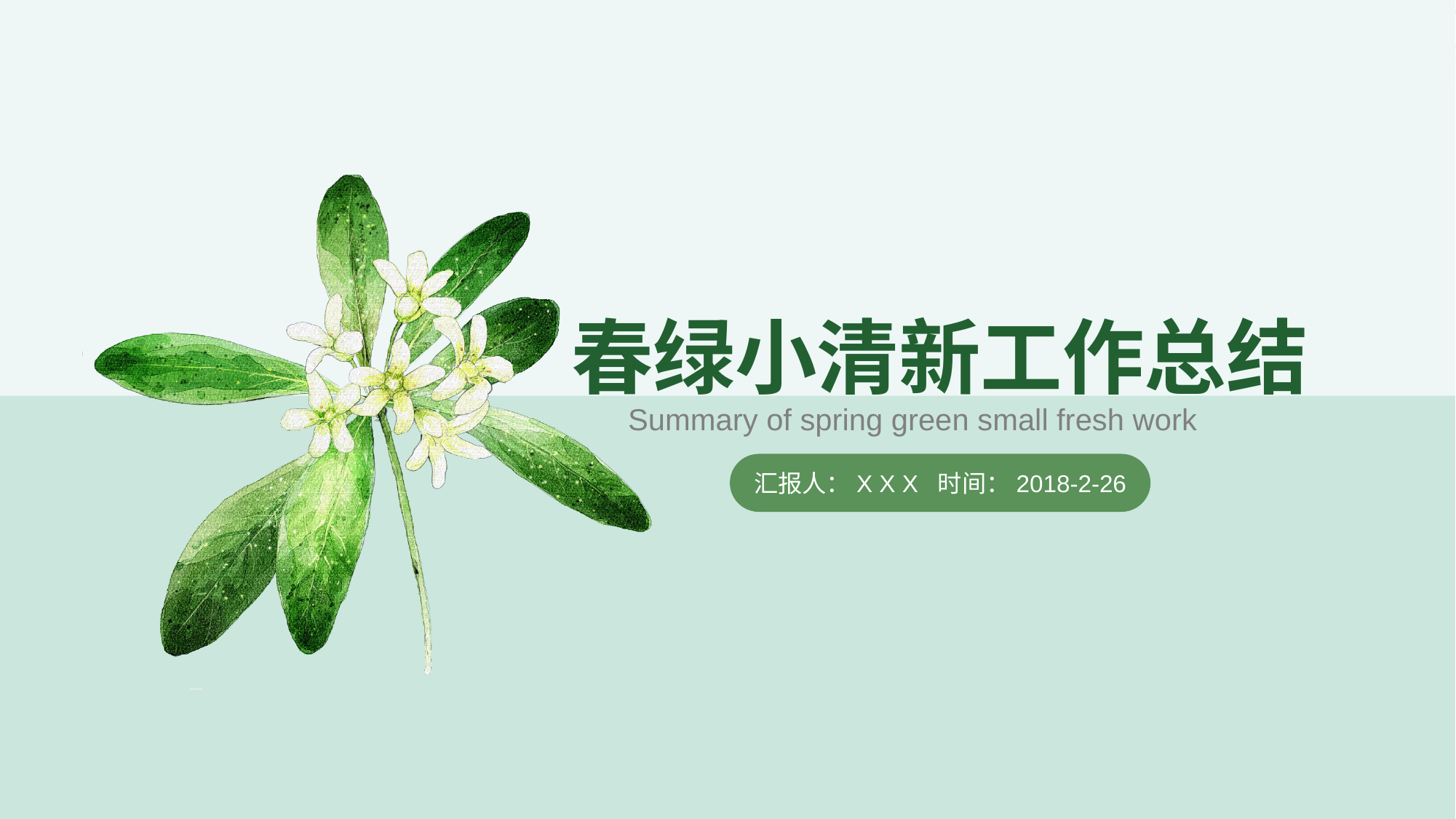

春绿小清新工作总结
Summary of spring green small fresh work

汇报人：X X X  时间：2018-2-26